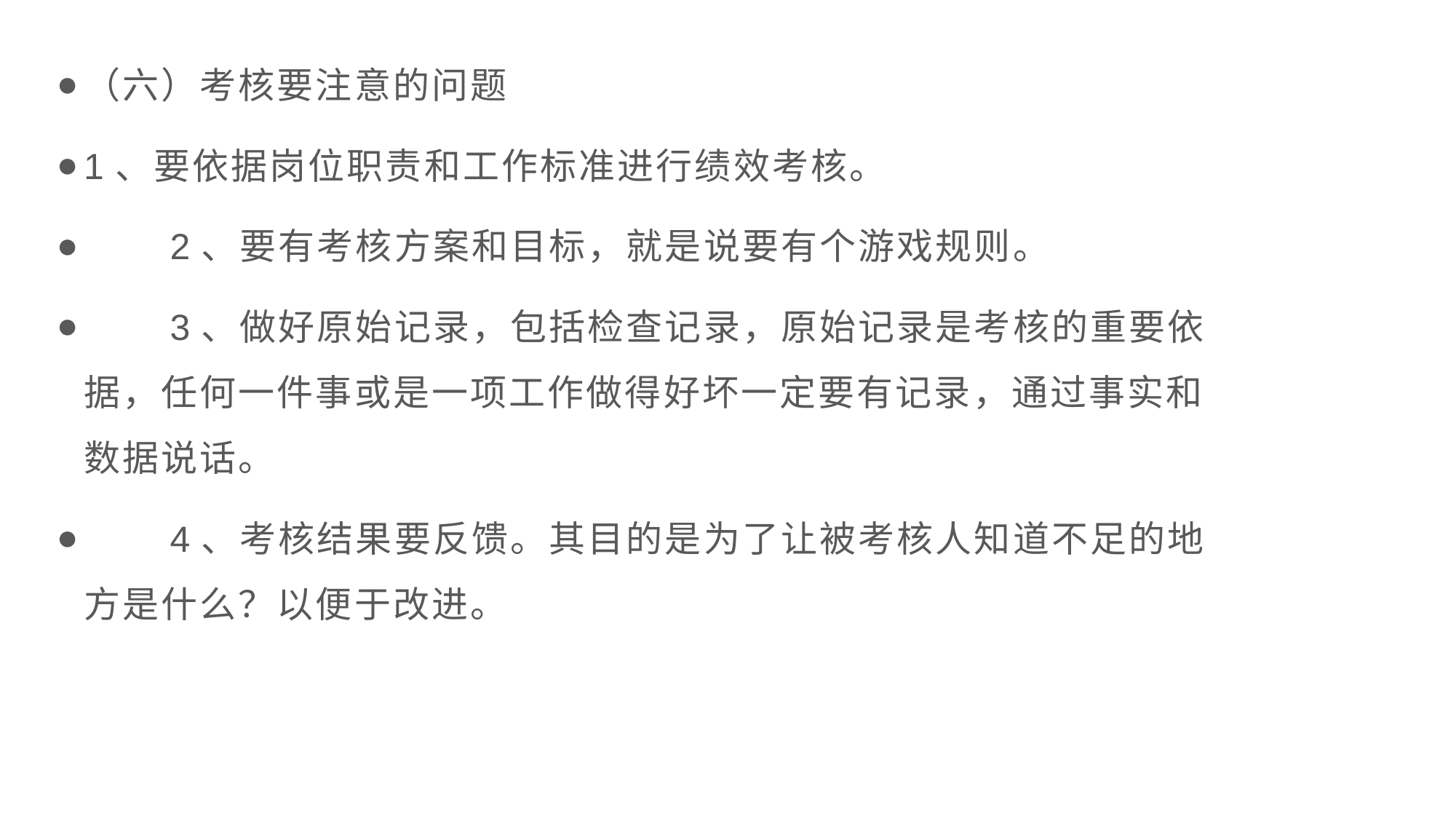

（六）考核要注意的问题
1、要依据岗位职责和工作标准进行绩效考核。
　　2、要有考核方案和目标，就是说要有个游戏规则。
　　3、做好原始记录，包括检查记录，原始记录是考核的重要依据，任何一件事或是一项工作做得好坏一定要有记录，通过事实和数据说话。
　　4、考核结果要反馈。其目的是为了让被考核人知道不足的地方是什么？以便于改进。